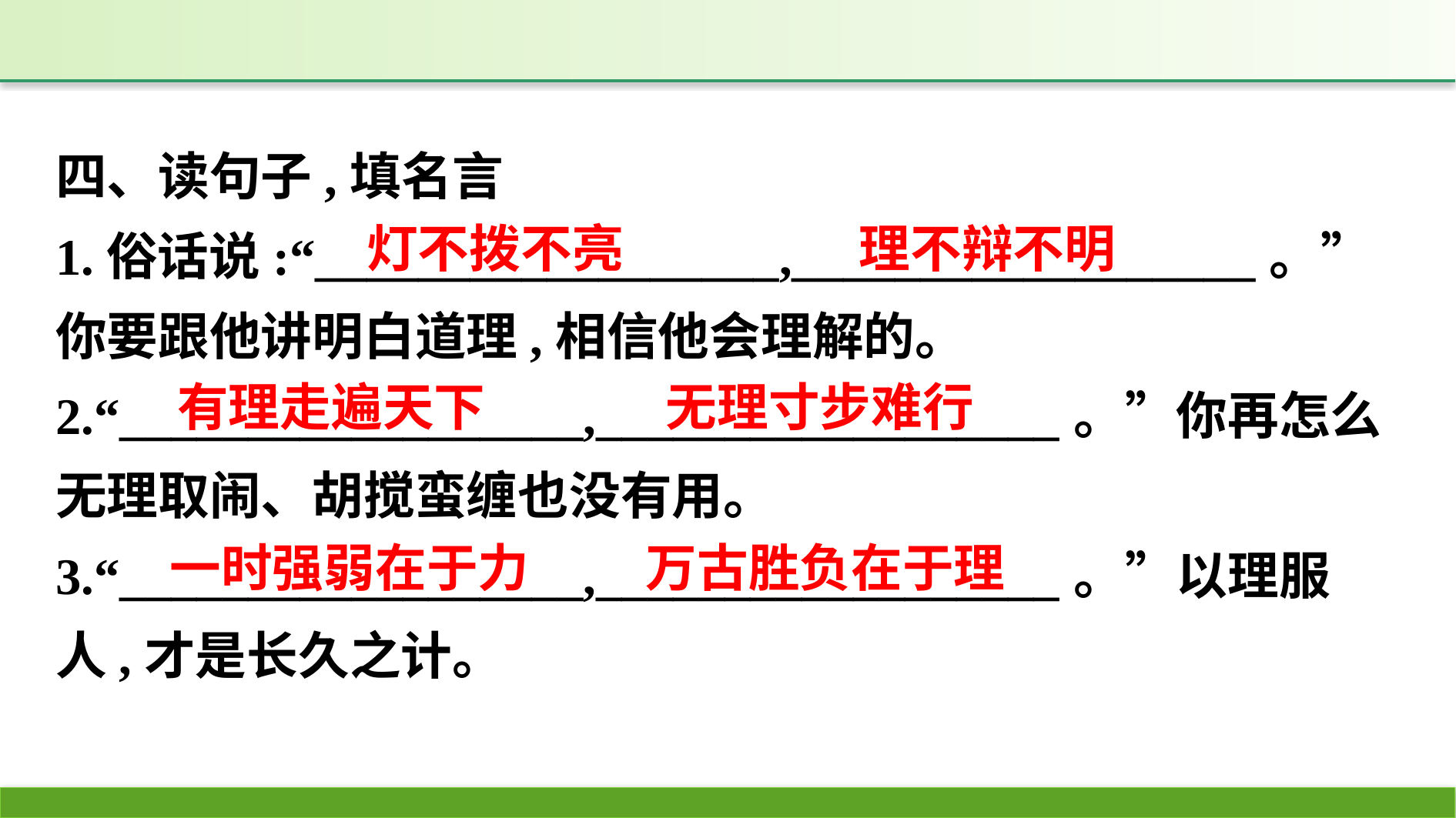

四、读句子,填名言
1.俗话说:“__________________,__________________。”你要跟他讲明白道理,相信他会理解的。
2.“__________________,__________________。”你再怎么无理取闹、胡搅蛮缠也没有用。
3.“__________________,__________________。”以理服人,才是长久之计。
灯不拨不亮
理不辩不明
有理走遍天下
无理寸步难行
一时强弱在于力
万古胜负在于理